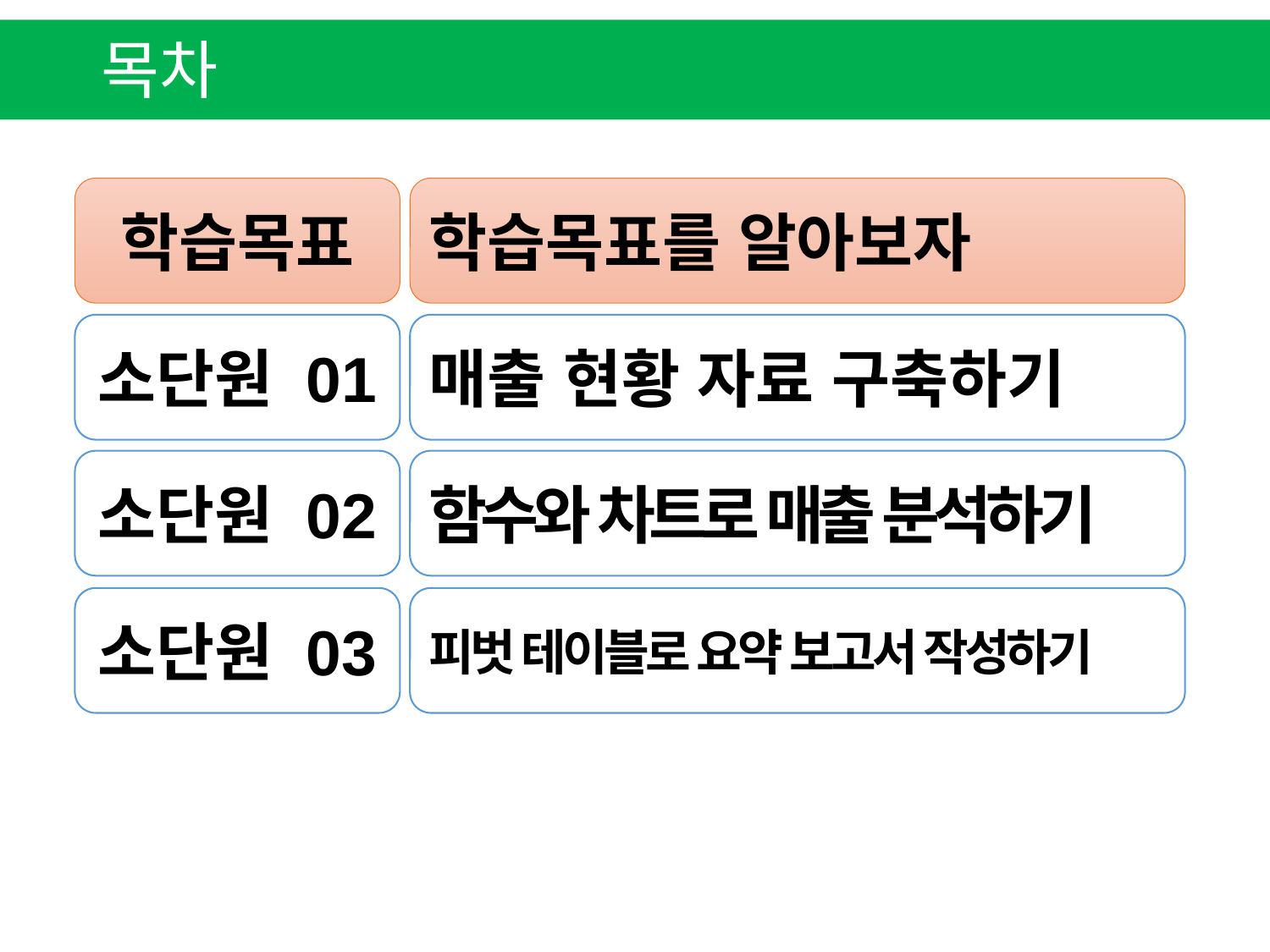

목차
학습목표
학습목표를 알아보자
소단원 01
매출 현황 자료 구축하기
소단원 02
함수와 차트로 매출 분석하기
소단원 03
피벗 테이블로 요약 보고서 작성하기